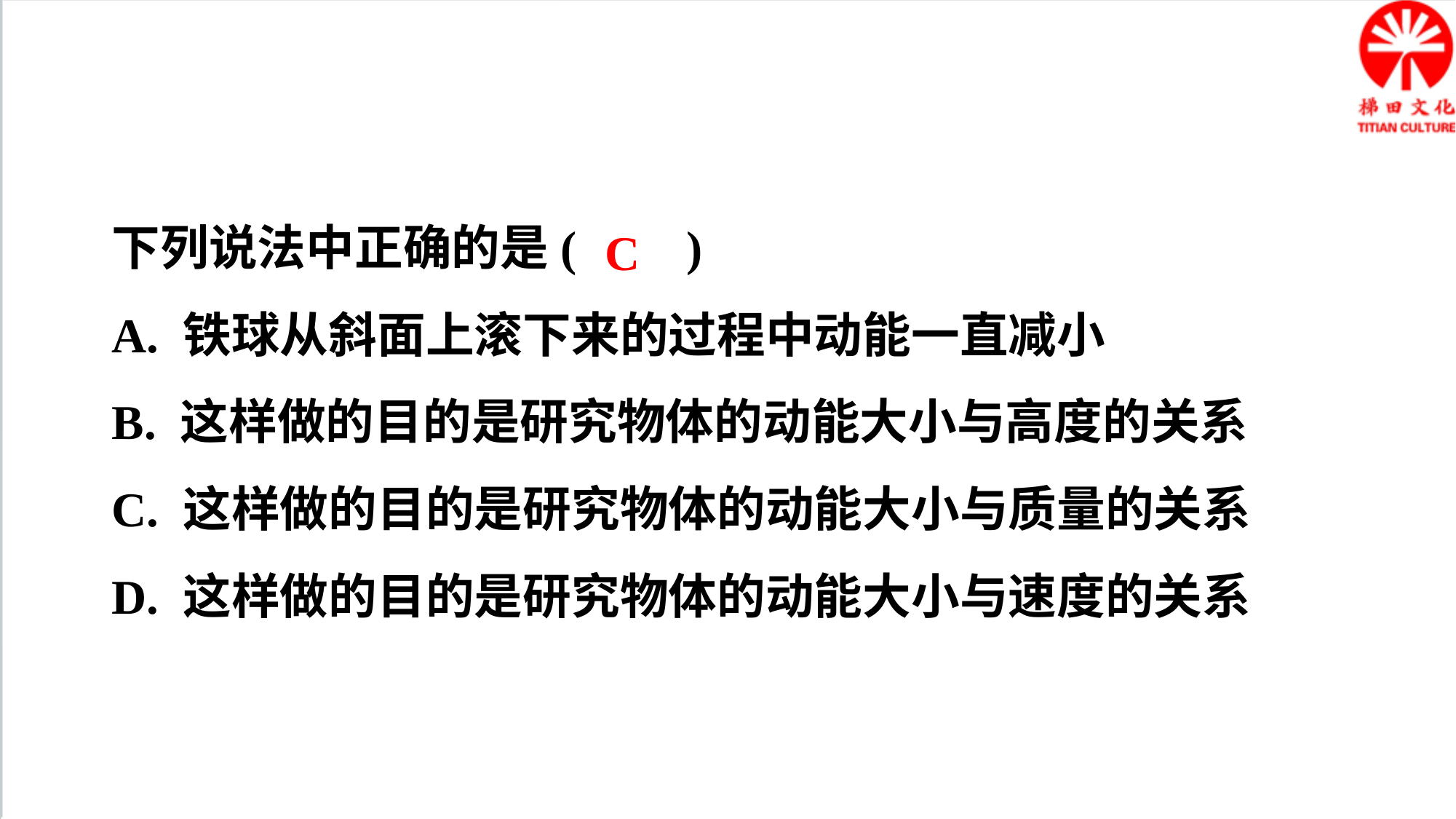

下列说法中正确的是(         )
A. 铁球从斜面上滚下来的过程中动能一直减小
B. 这样做的目的是研究物体的动能大小与高度的关系
C. 这样做的目的是研究物体的动能大小与质量的关系
D. 这样做的目的是研究物体的动能大小与速度的关系
C